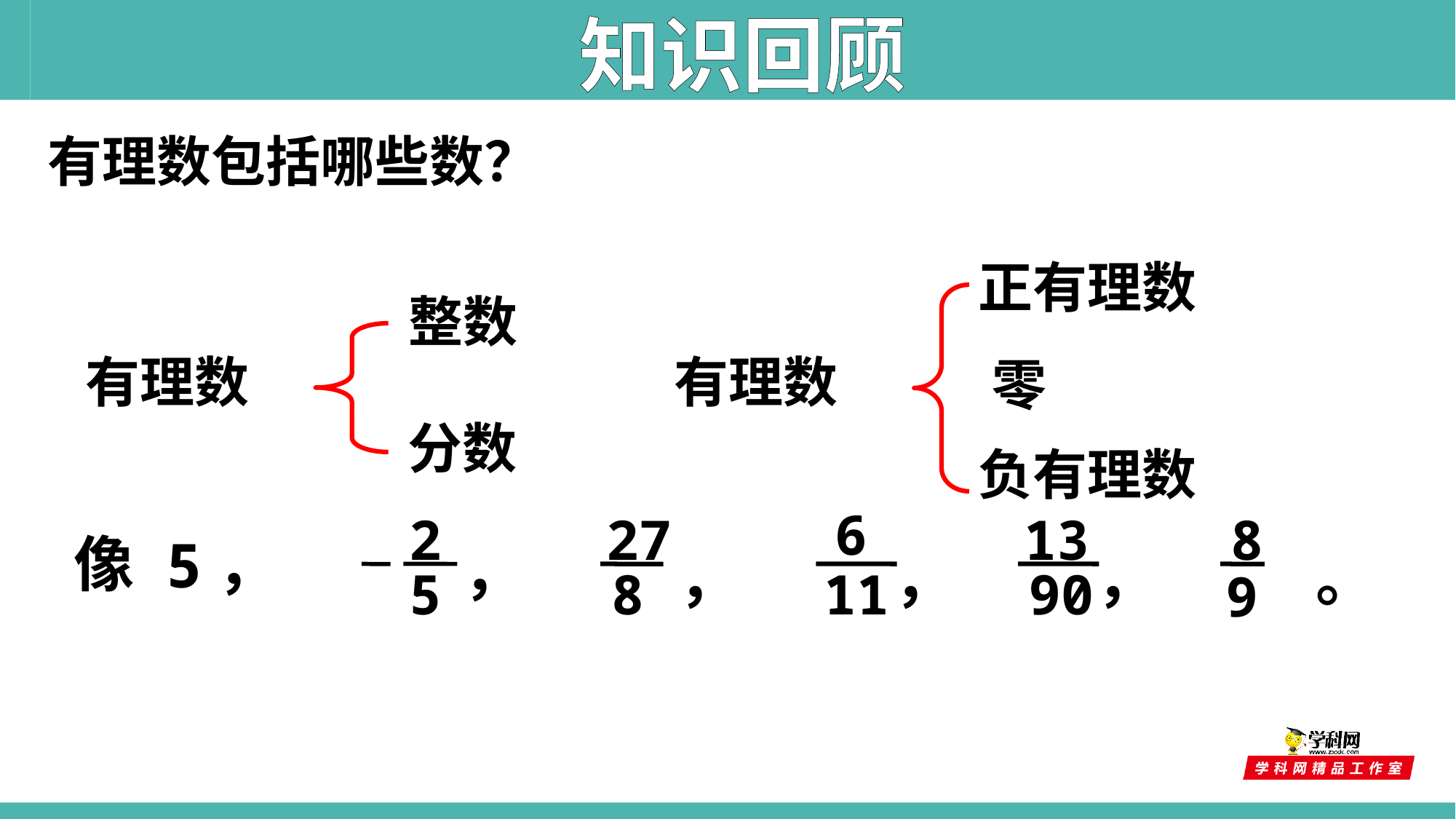

知识回顾
有理数包括哪些数？
正有理数

整数

有理数
有理数
零
分数
负有理数
6
，
11

2
，
5

27
，
8

13
，
90

8
。
9

5，
像